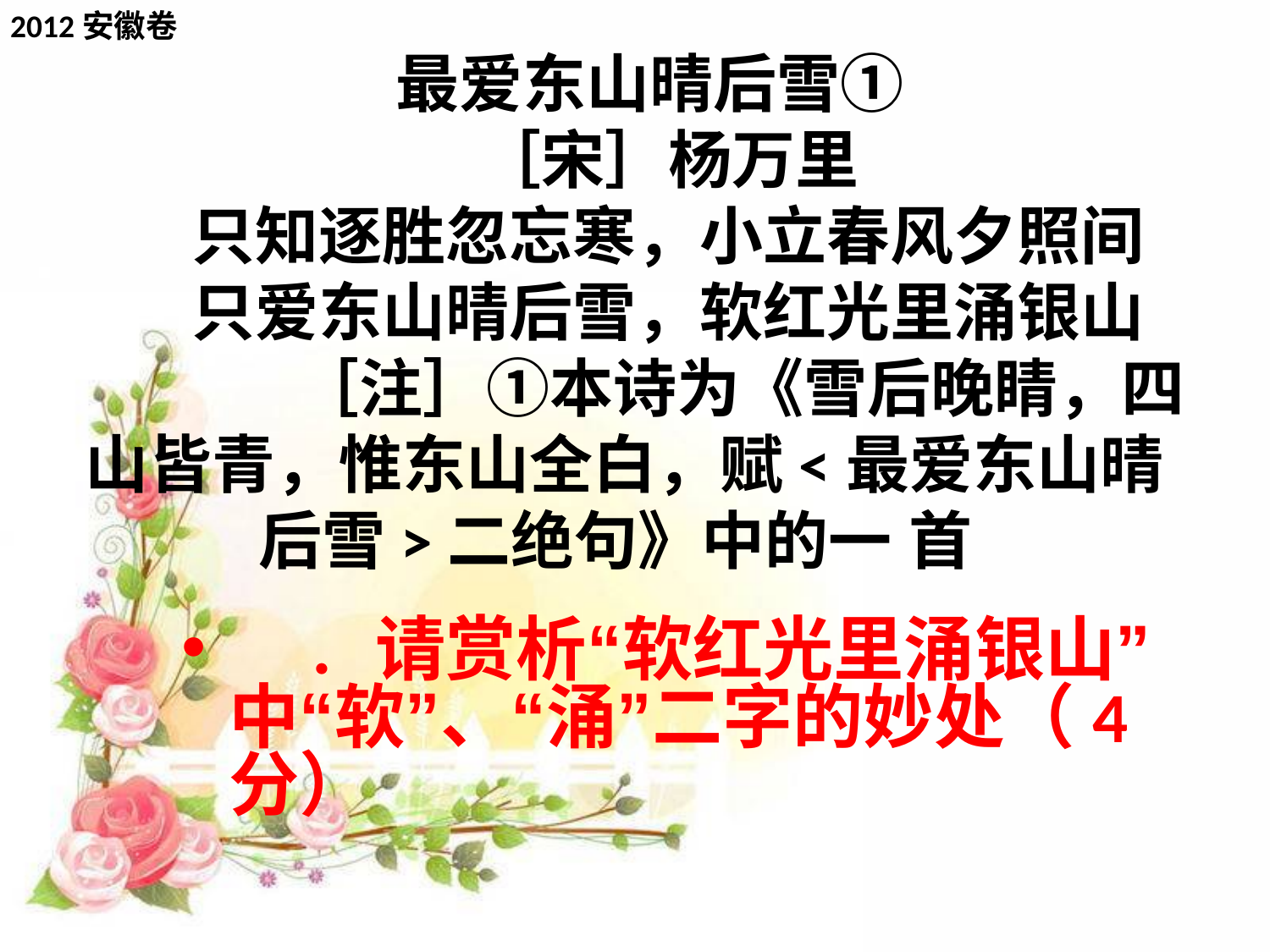

2012安徽卷
# 最爱东山晴后雪① ［宋］杨万里 只知逐胜忽忘寒，小立春风夕照间 只爱东山晴后雪，软红光里涌银山 　　［注］①本诗为《雪后晚睛，四山皆青，惟东山全白，赋<最爱东山晴后雪>二绝句》中的一 首
   ．请赏析“软红光里涌银山”中“软”、“涌”二字的妙处（4分）